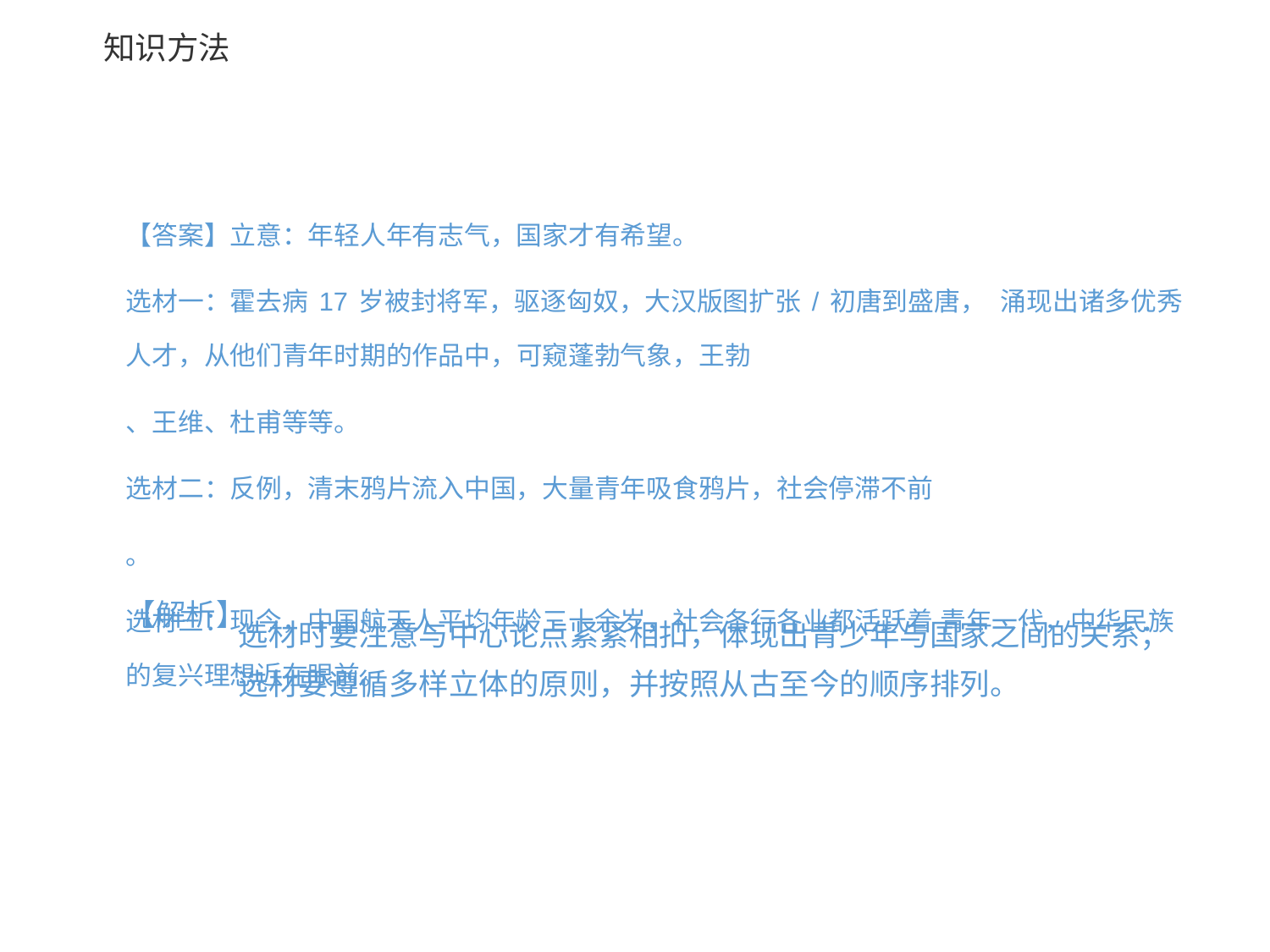

# 知识方法
【答案】立意：年轻人年有志气，国家才有希望。
选材一：霍去病17岁被封将军，驱逐匈奴，大汉版图扩张/初唐到盛唐，  涌现出诸多优秀人才，从他们青年时期的作品中，可窥蓬勃气象，王勃
、王维、杜甫等等。
选材二：反例，清末鸦片流入中国，大量青年吸食鸦片，社会停滞不前
。
选材三：现今，中国航天人平均年龄三十余岁，社会各行各业都活跃着 青年一代，中华民族的复兴理想近在眼前。
【解析】
选材时要注意与中心论点紧紧相扣，体现出青少年与国家之间的关系；
选材要遵循多样立体的原则，并按照从古至今的顺序排列。